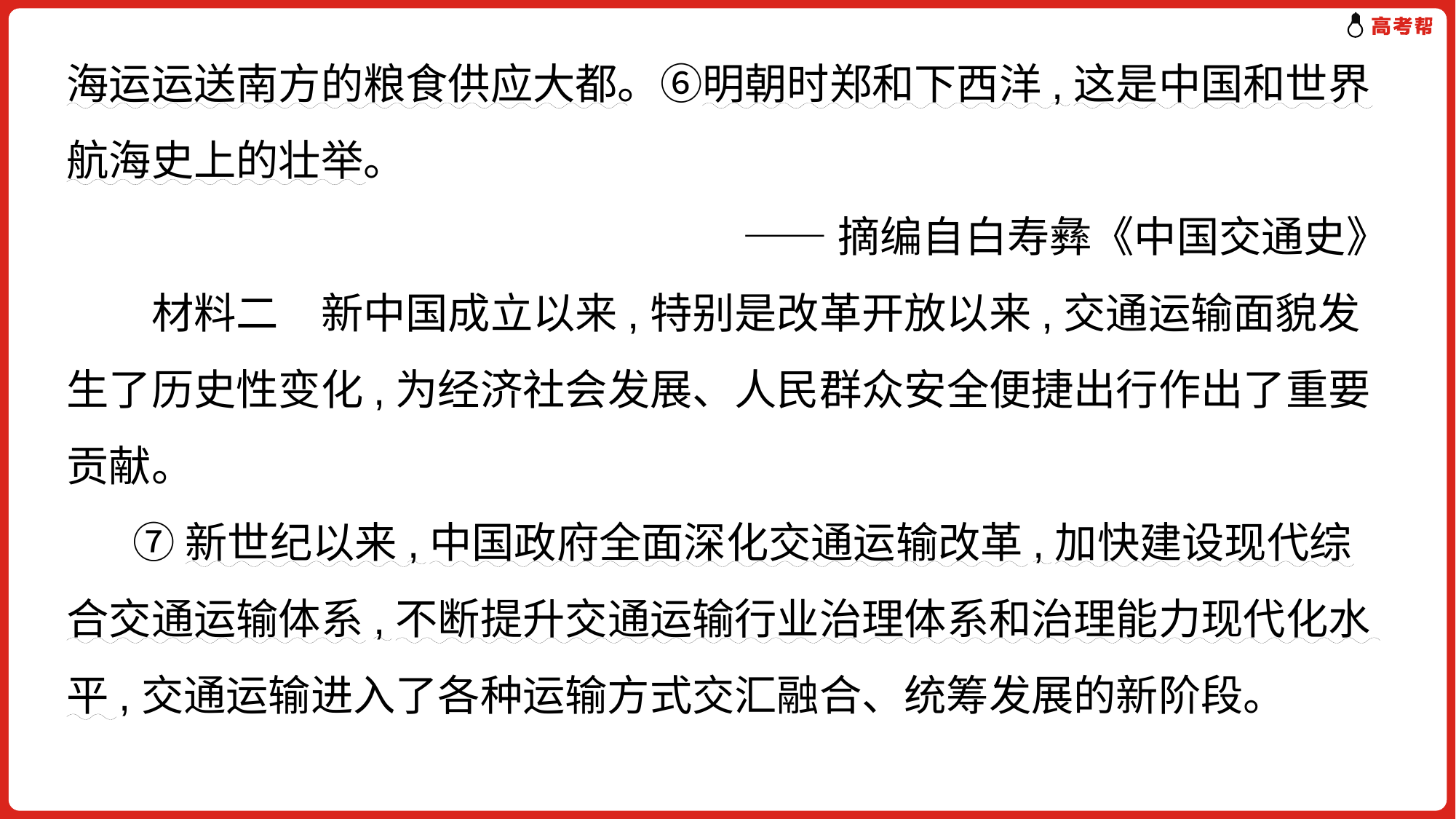

海运运送南方的粮食供应大都。⑥明朝时郑和下西洋,这是中国和世界航海史上的壮举。
——摘编自白寿彝《中国交通史》
　　材料二　新中国成立以来,特别是改革开放以来,交通运输面貌发生了历史性变化,为经济社会发展、人民群众安全便捷出行作出了重要贡献。
       ⑦新世纪以来,中国政府全面深化交通运输改革,加快建设现代综合交通运输体系,不断提升交通运输行业治理体系和治理能力现代化水平,交通运输进入了各种运输方式交汇融合、统筹发展的新阶段。